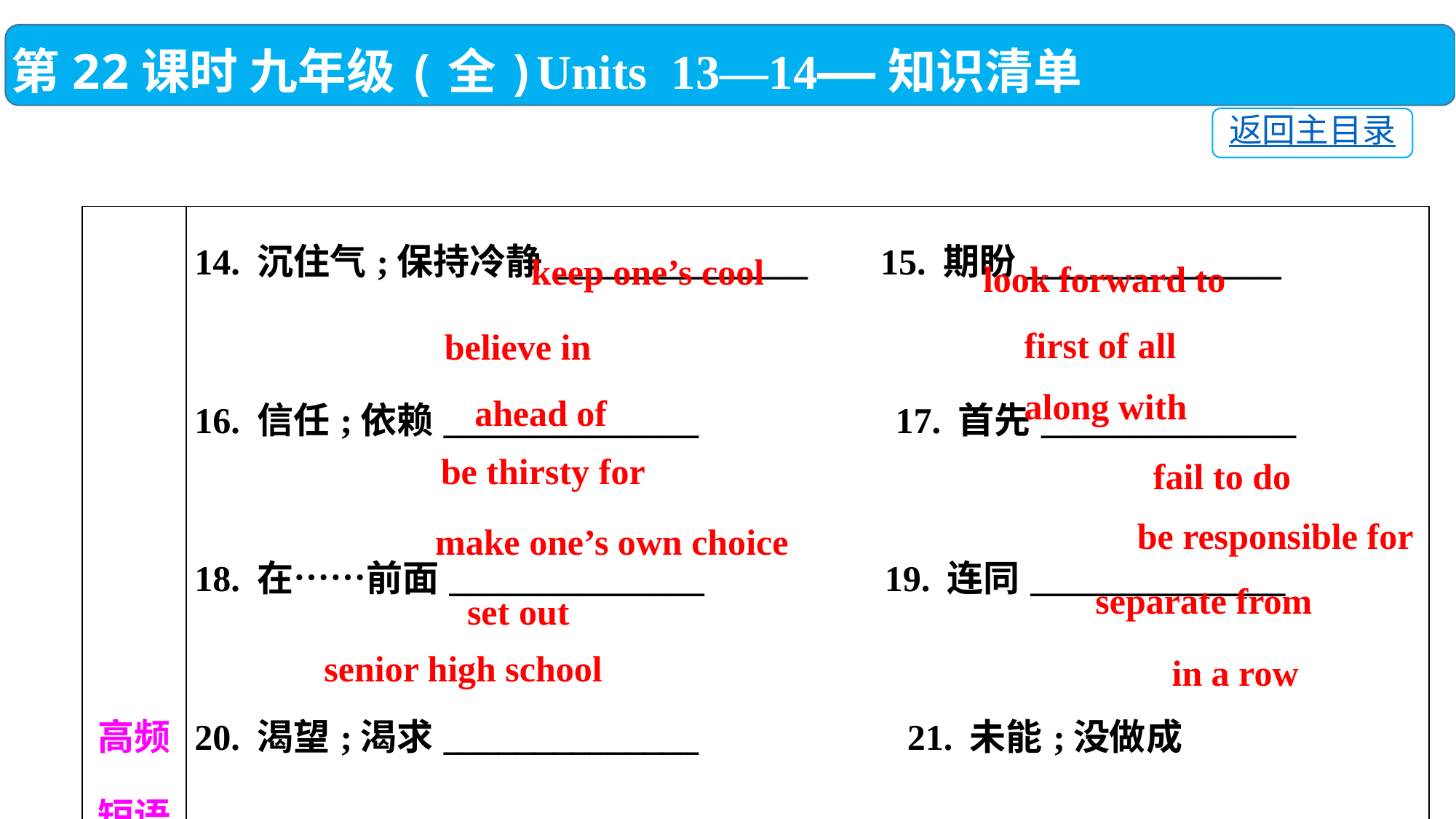

第22课时 九年级(全)Units  13—14——知识清单
返回主目录
| 高频 短语 | 14. 沉住气;保持冷静\_\_\_\_\_\_\_\_\_\_\_\_\_\_ 15. 期盼\_\_\_\_\_\_\_\_\_\_\_\_\_\_　　　　　　　 16. 信任;依赖\_\_\_\_\_\_\_\_\_\_\_\_\_\_　　　　 17. 首先\_\_\_\_\_\_\_\_\_\_\_\_\_\_　　　　　　　 18. 在……前面\_\_\_\_\_\_\_\_\_\_\_\_\_\_　　　　 19. 连同\_\_\_\_\_\_\_\_\_\_\_\_\_\_　　　　　　　 20. 渴望;渴求\_\_\_\_\_\_\_\_\_\_\_\_\_\_　　　　　 21. 未能;没做成\_\_\_\_\_\_\_\_\_\_\_\_\_\_　　　　　　　 22. 自己做选择\_\_\_\_\_\_\_\_\_\_\_\_\_\_　　　　 23. 对……有责任\_\_\_\_\_\_\_\_\_\_\_\_\_\_　　　　　　　 24. 出发;启程\_\_\_\_\_\_\_\_\_\_\_\_\_\_　　　　　 25. 分离;隔开\_\_\_\_\_\_\_\_\_\_\_\_\_\_　　　　　　　 26. 高中\_\_\_\_\_\_\_\_\_\_\_\_\_\_　　　　　　　 27. 连续几次地\_\_\_\_\_\_\_\_\_\_\_\_\_\_ |
| --- | --- |
keep one’s cool
look forward to
first of all
believe in
along with
ahead of
be thirsty for
fail to do
be responsible for
make one’s own choice
separate from
set out
senior high school
in a row